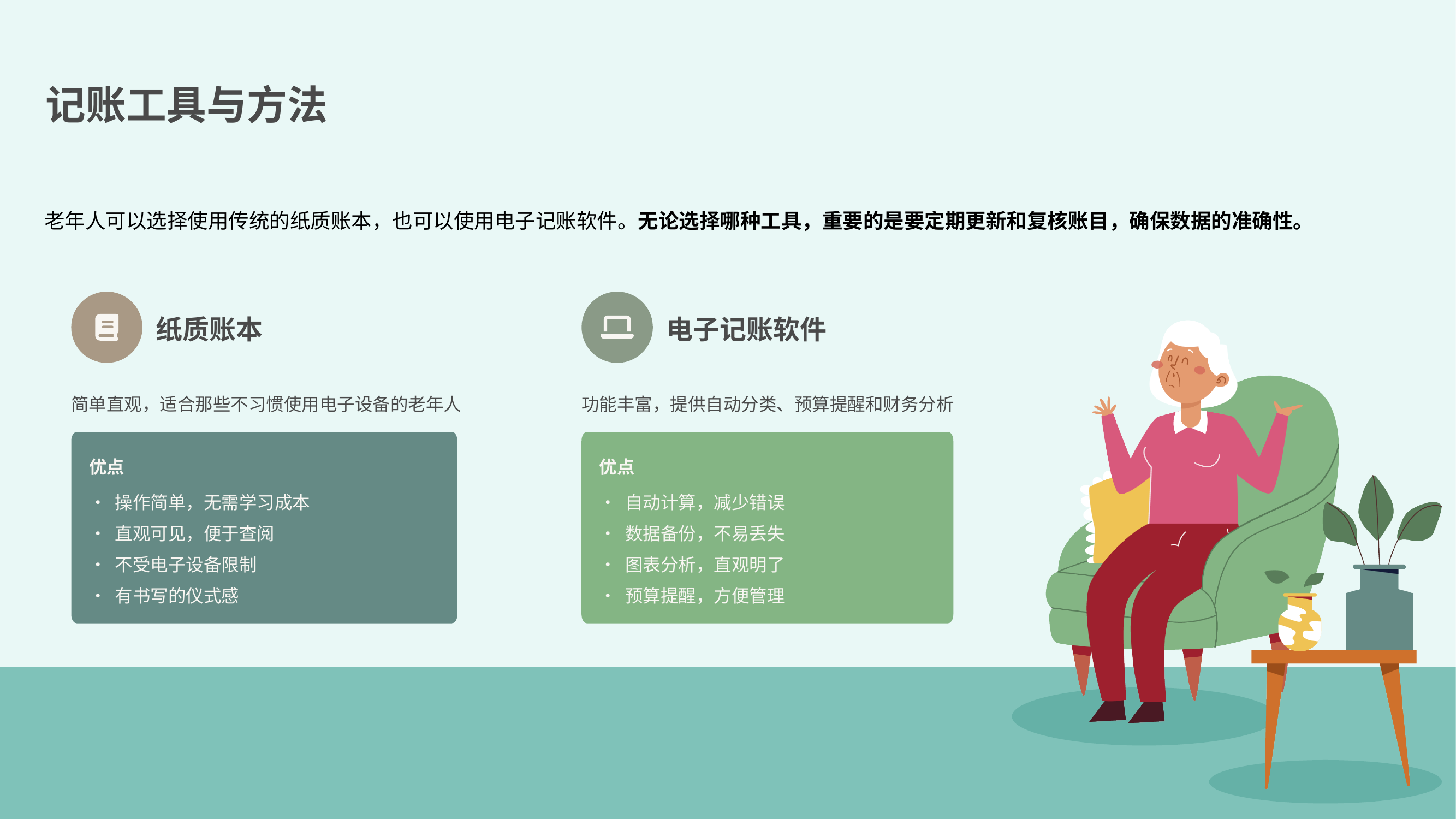

记账工具与方法
老年人可以选择使用传统的纸质账本，也可以使用电子记账软件。无论选择哪种工具，重要的是要定期更新和复核账目，确保数据的准确性。

纸质账本
电子记账软件

简单直观，适合那些不习惯使用电子设备的老年人
功能丰富，提供自动分类、预算提醒和财务分析

优点
优点
• 操作简单，无需学习成本
• 自动计算，减少错误
• 直观可见，便于查阅
• 数据备份，不易丢失
• 不受电子设备限制
• 图表分析，直观明了
• 有书写的仪式感
• 预算提醒，方便管理